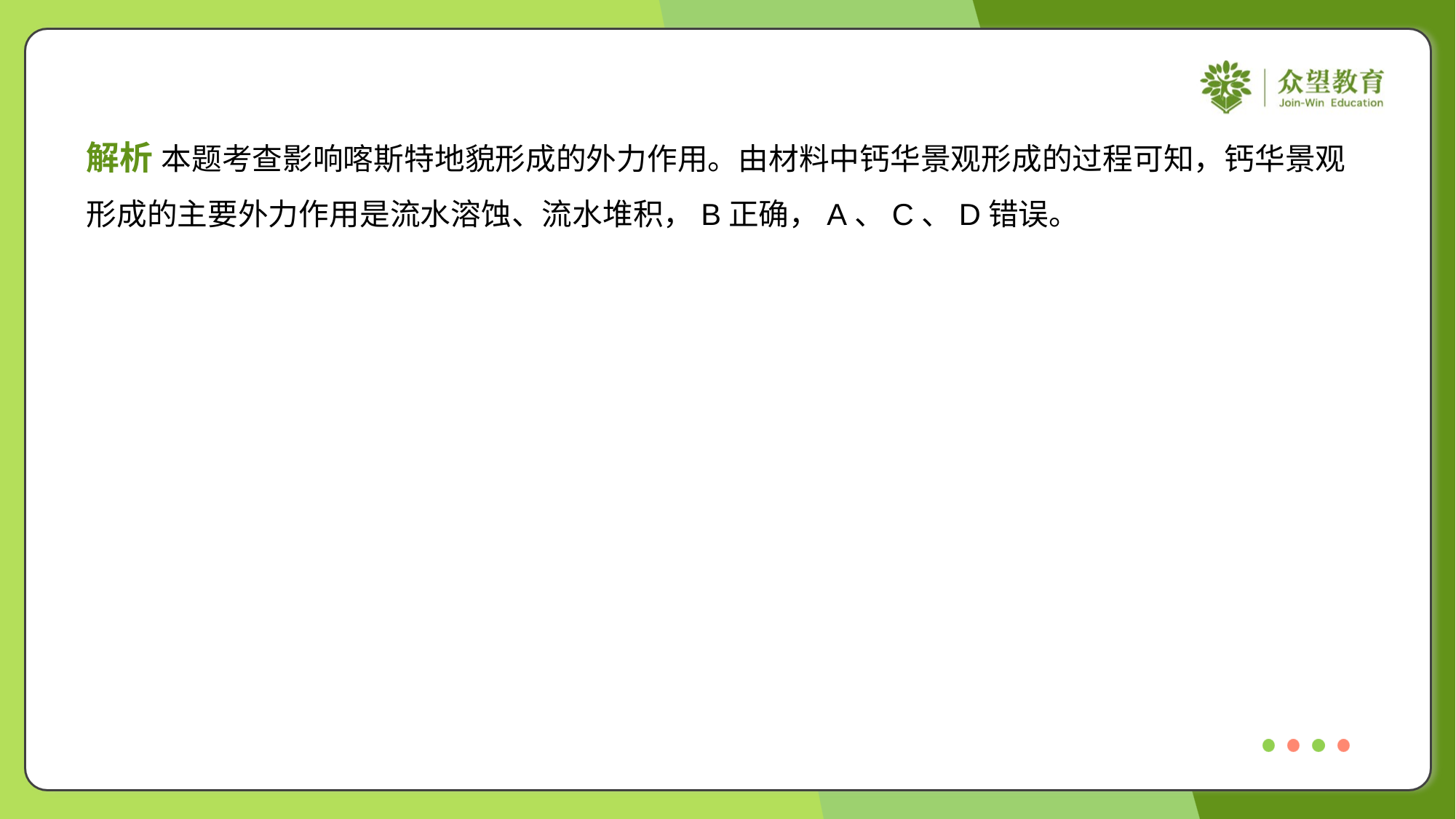

解析 本题考查影响喀斯特地貌形成的外力作用。由材料中钙华景观形成的过程可知，钙华景观
形成的主要外力作用是流水溶蚀、流水堆积，B正确，A、C、D错误。